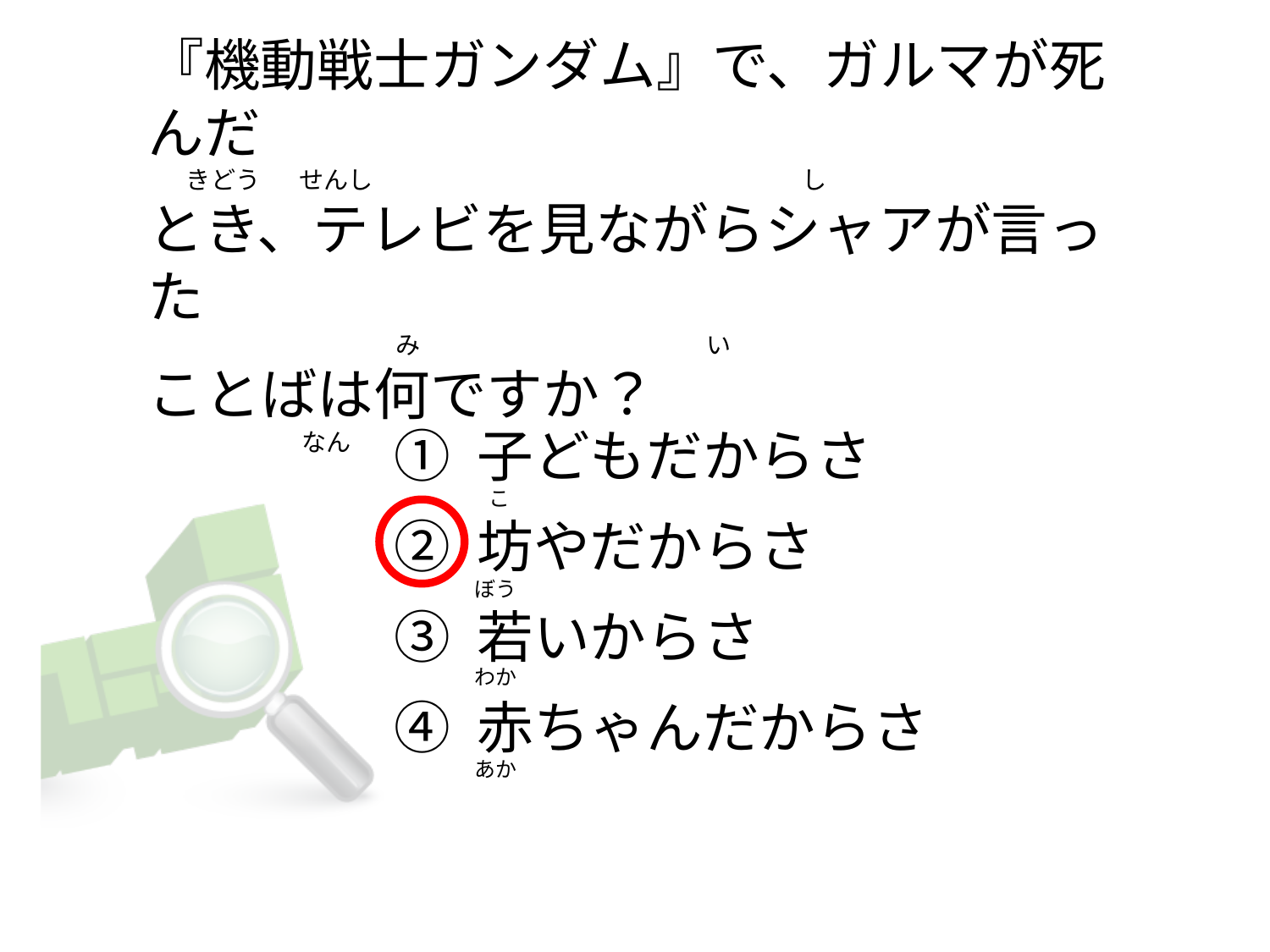

# 『機動戦士ガンダム』で、ガルマが死んだ        きどう       せんし                                                                              し とき、テレビを見ながらシャアが言った                                              み                                                    い ことばは何ですか？                                なん
① 子どもだからさ
② 坊やだからさ
③ 若いからさ
④ 赤ちゃんだからさ
  こ

ぼう
わか
あか